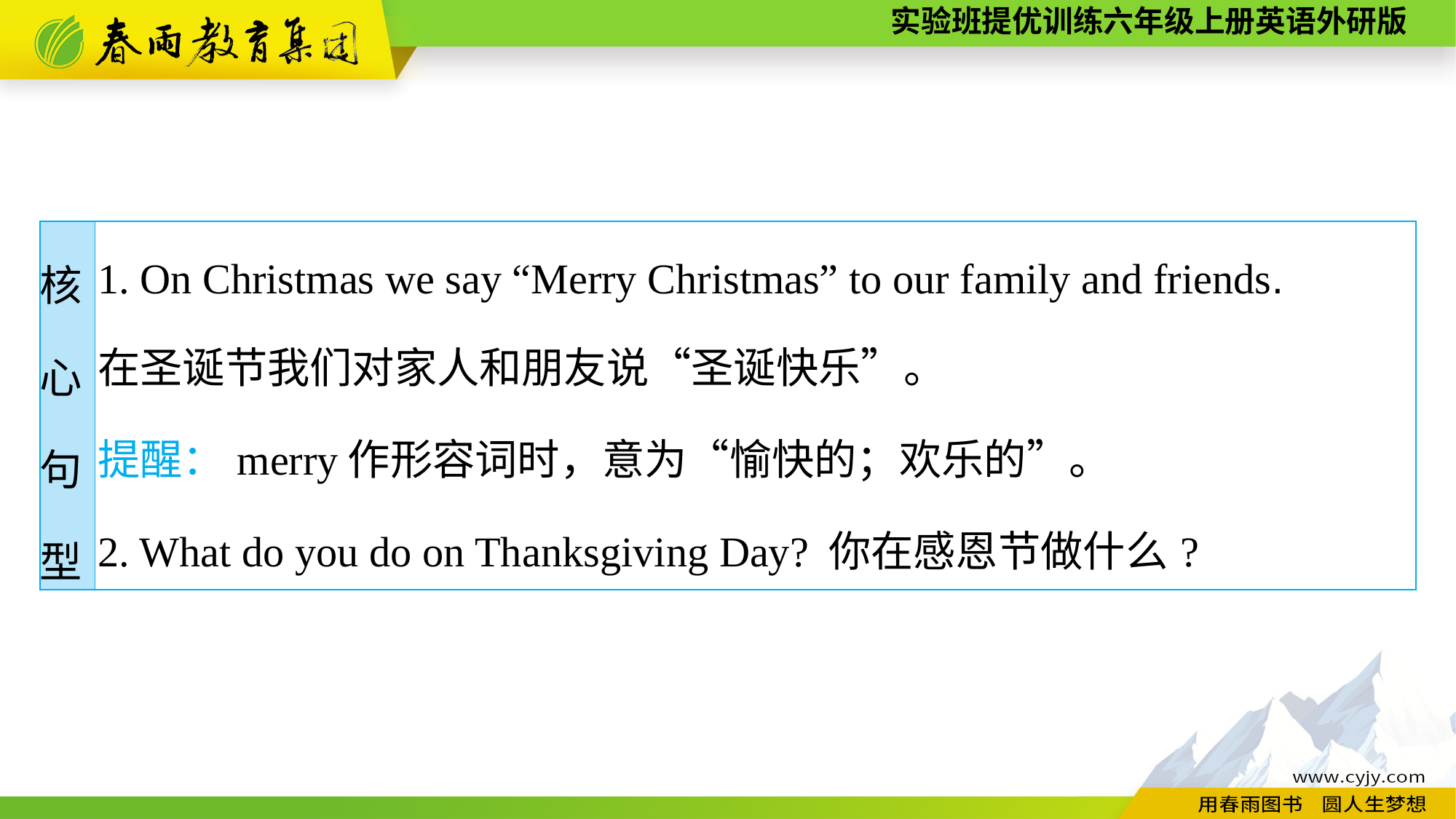

| 核 心 句 型 | 1. On Christmas we say “Merry Christmas” to our family and friends. 在圣诞节我们对家人和朋友说“圣诞快乐”。 提醒：merry作形容词时，意为“愉快的；欢乐的”。 2. What do you do on Thanksgiving Day? 你在感恩节做什么? |
| --- | --- |